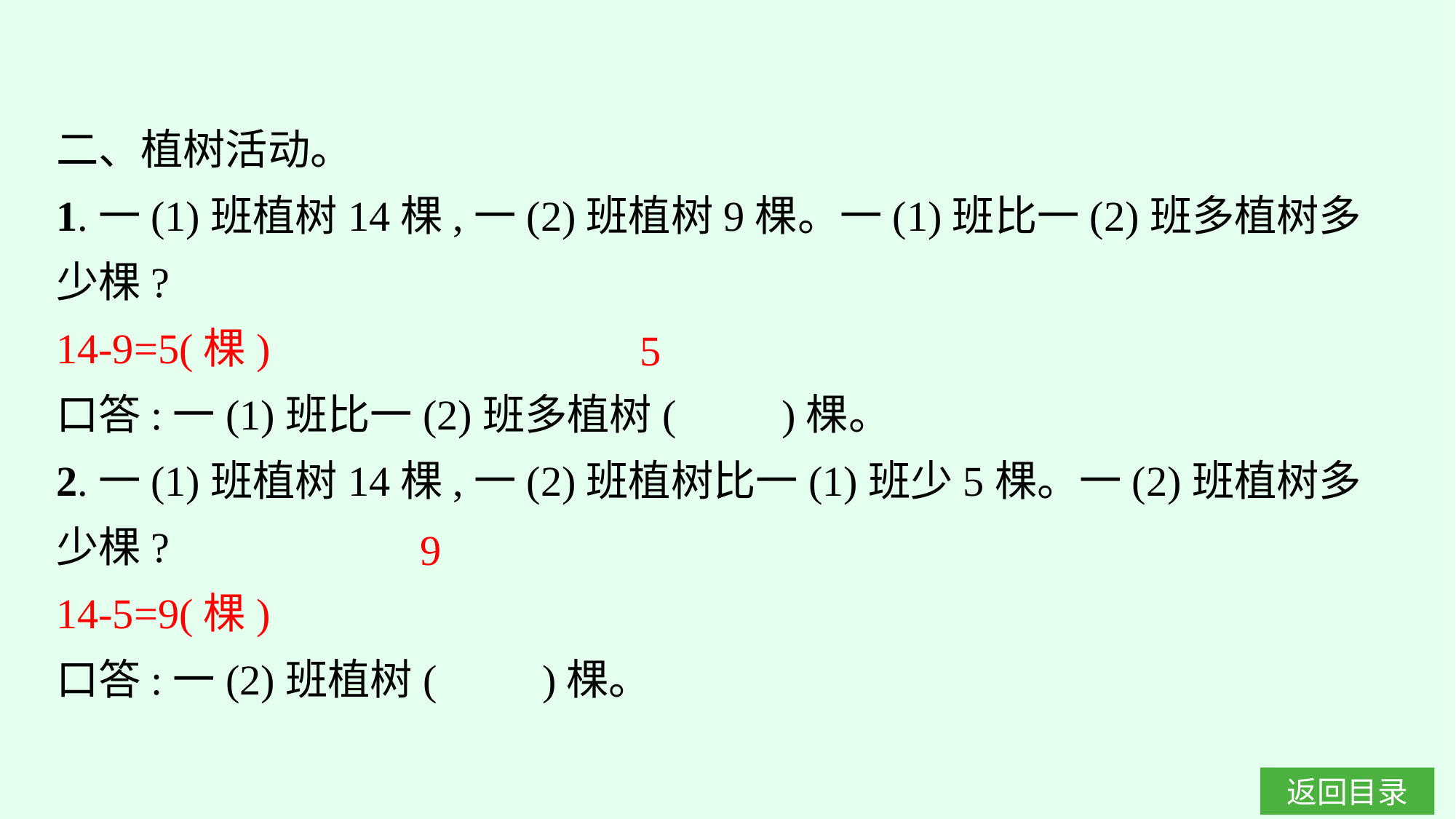

二、植树活动。
1.一(1)班植树14棵,一(2)班植树9棵。一(1)班比一(2)班多植树多少棵?
14-9=5(棵)
口答:一(1)班比一(2)班多植树(　　)棵。
2.一(1)班植树14棵,一(2)班植树比一(1)班少5棵。一(2)班植树多少棵?
14-5=9(棵)
口答:一(2)班植树(　　)棵。
5
9